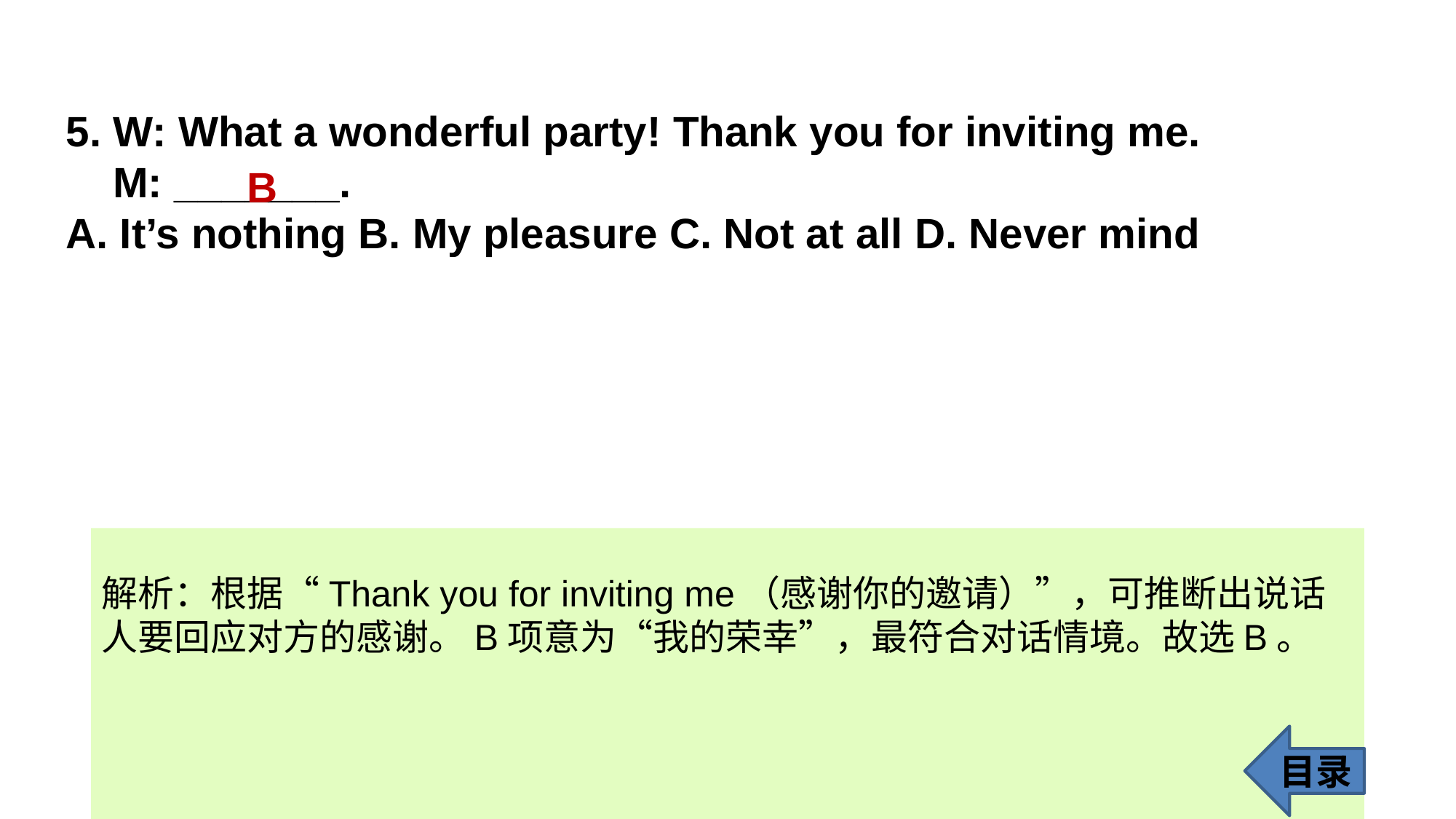

5. W: What a wonderful party! Thank you for inviting me.
    M: _______.
A. It’s nothing B. My pleasure C. Not at all D. Never mind
B

解析：根据“Thank you for inviting me（感谢你的邀请）”，可推断出说话
人要回应对方的感谢。B项意为“我的荣幸”，最符合对话情境。故选B。
目录
9